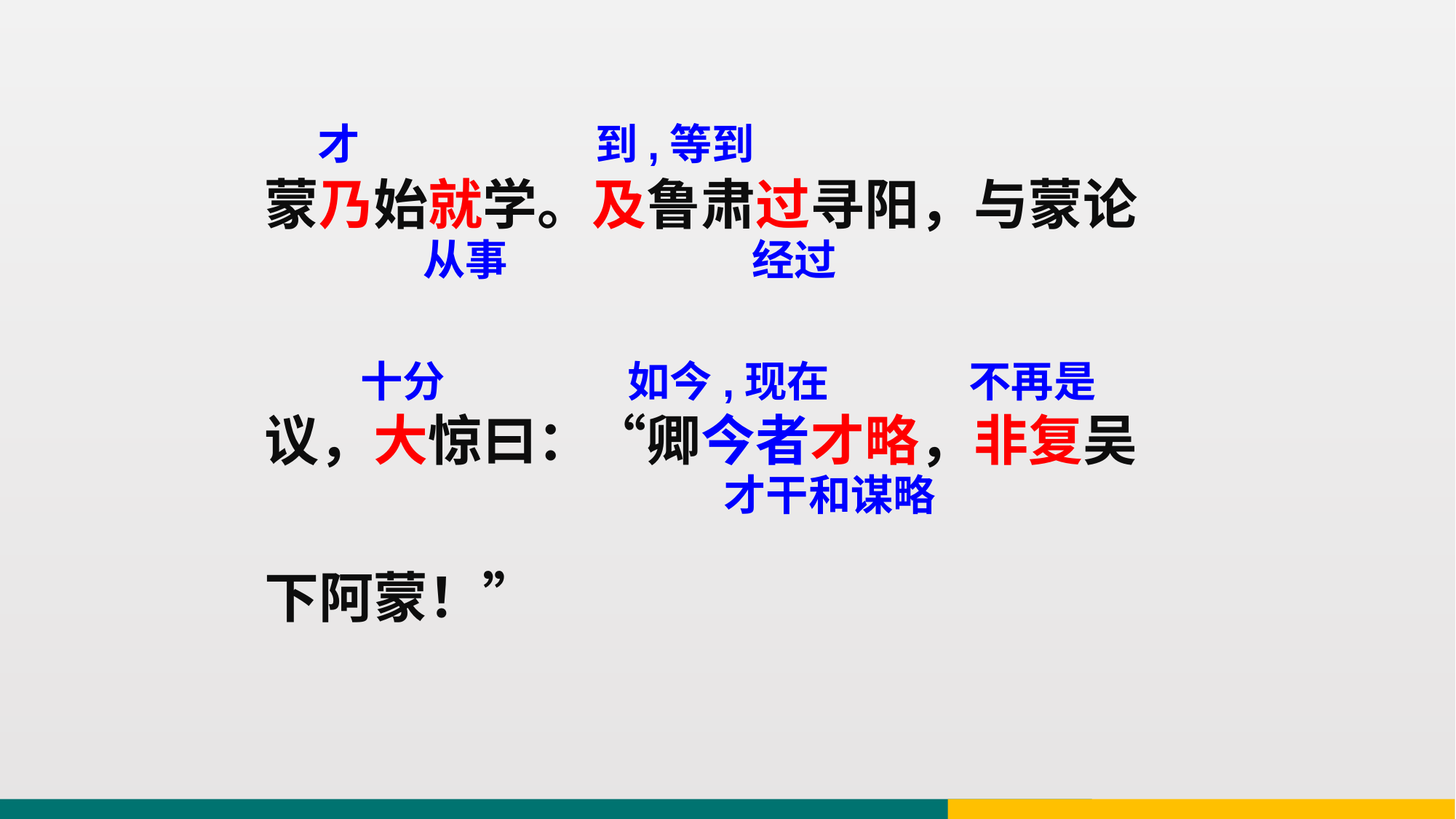

才
到,等到
蒙乃始就学。及鲁肃过寻阳，与蒙论

议，大惊曰：“卿今者才略，非复吴

下阿蒙！”
从事
经过
如今,现在
不再是
十分
才干和谋略